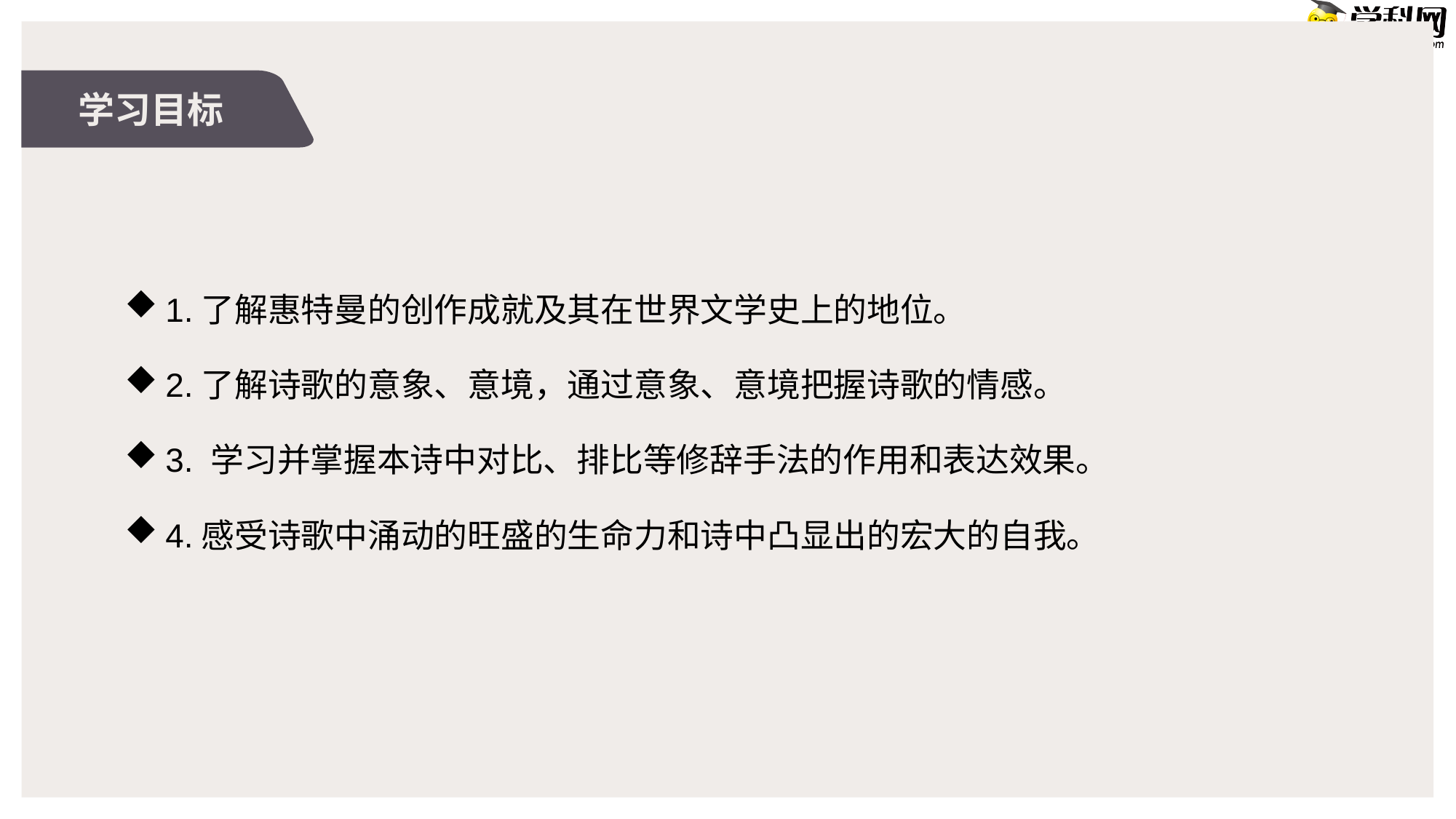

学习目标

1.了解惠特曼的创作成就及其在世界文学史上的地位。
2.了解诗歌的意象、意境，通过意象、意境把握诗歌的情感。
3. 学习并掌握本诗中对比、排比等修辞手法的作用和表达效果。
4.感受诗歌中涌动的旺盛的生命力和诗中凸显出的宏大的自我。